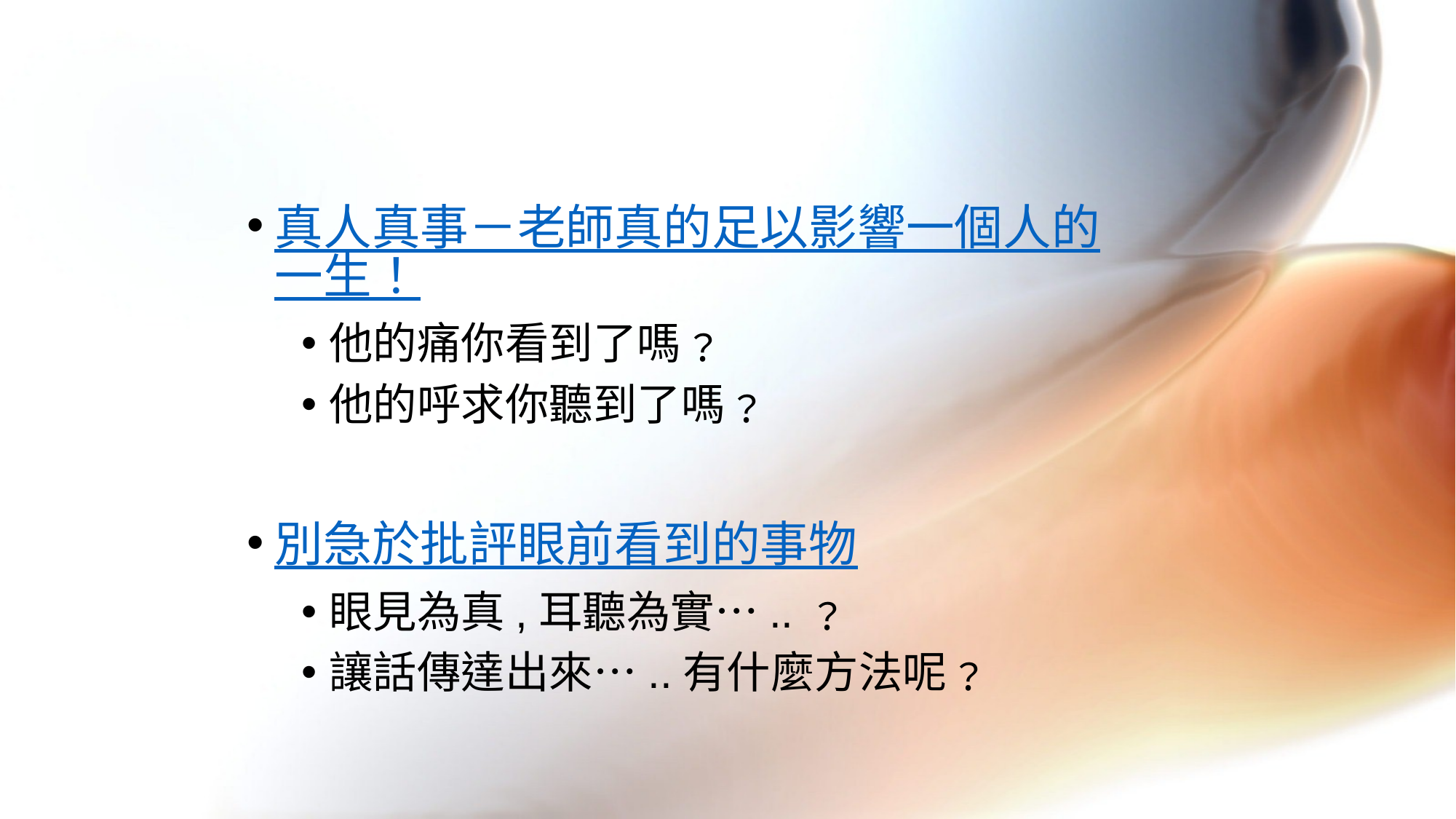

#
真人真事－老師真的足以影響一個人的一生！
他的痛你看到了嗎﹖
他的呼求你聽到了嗎﹖

別急於批評眼前看到的事物
眼見為真,耳聽為實….. ﹖
讓話傳達出來…..有什麼方法呢﹖